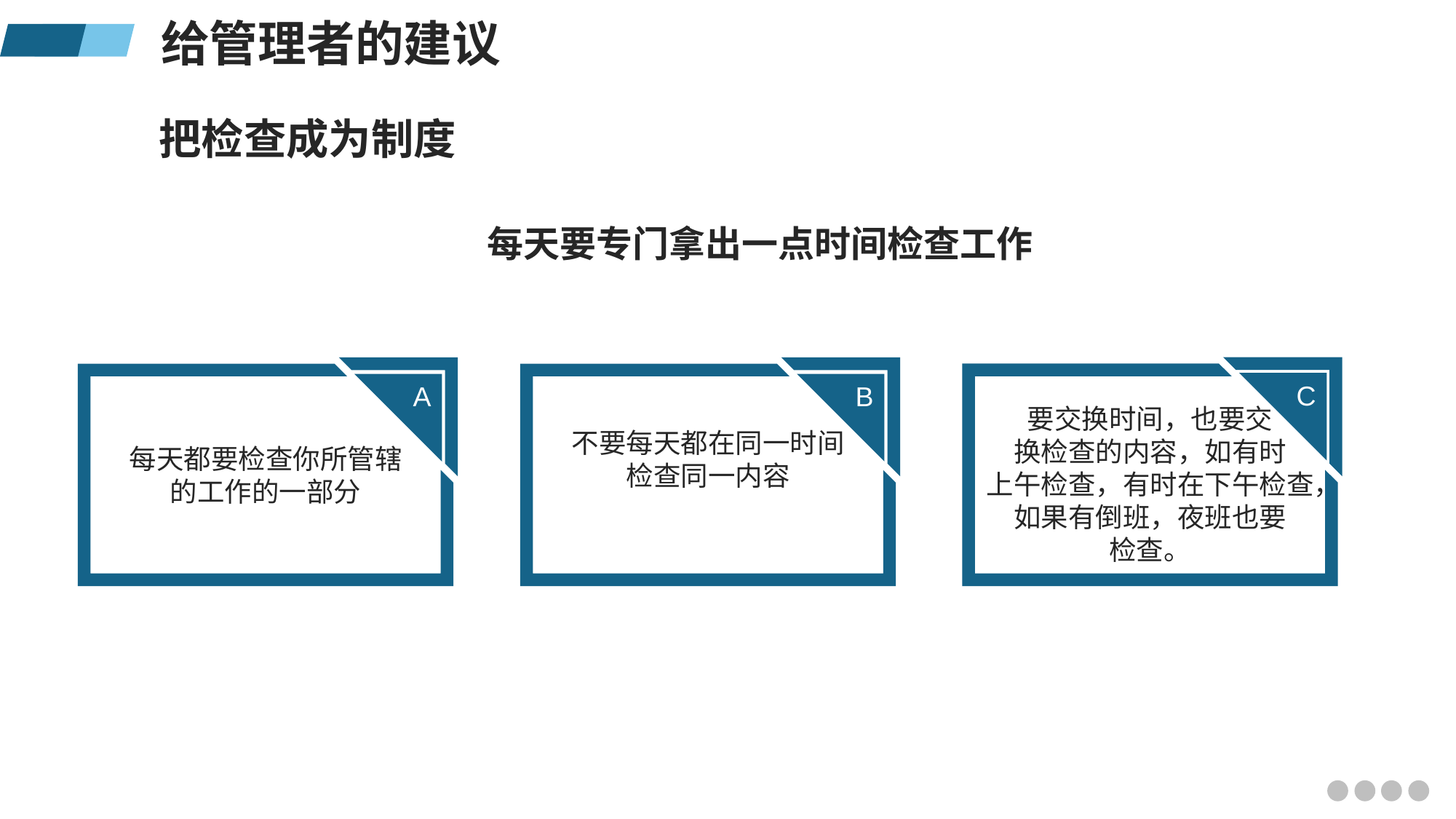

给管理者的建议
把检查成为制度
每天要专门拿出一点时间检查工作

要交换时间，也要交
换检查的内容，如有时
上午检查，有时在下午检查，如果有倒班，夜班也要
检查。

C

每天都要检查你所管辖
的工作的一部分
A

不要每天都在同一时间
检查同一内容

B